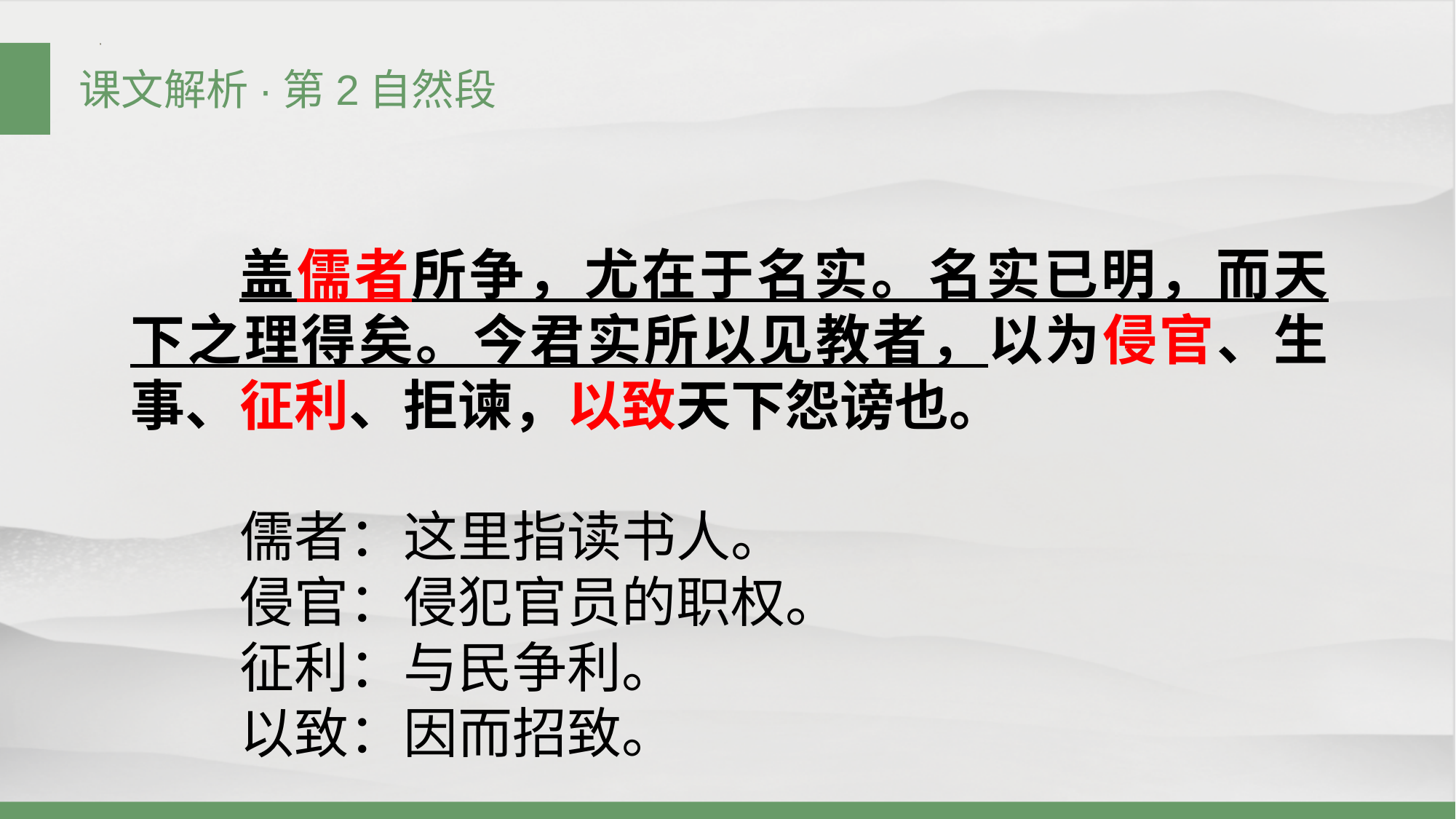

课文解析·第2自然段

盖儒者所争，尤在于名实。名实已明，而天下之理得矣。今君实所以见教者，以为侵官、生事、征利、拒谏，以致天下怨谤也。

儒者：这里指读书人。
侵官：侵犯官员的职权。
征利：与民争利。
以致：因而招致。